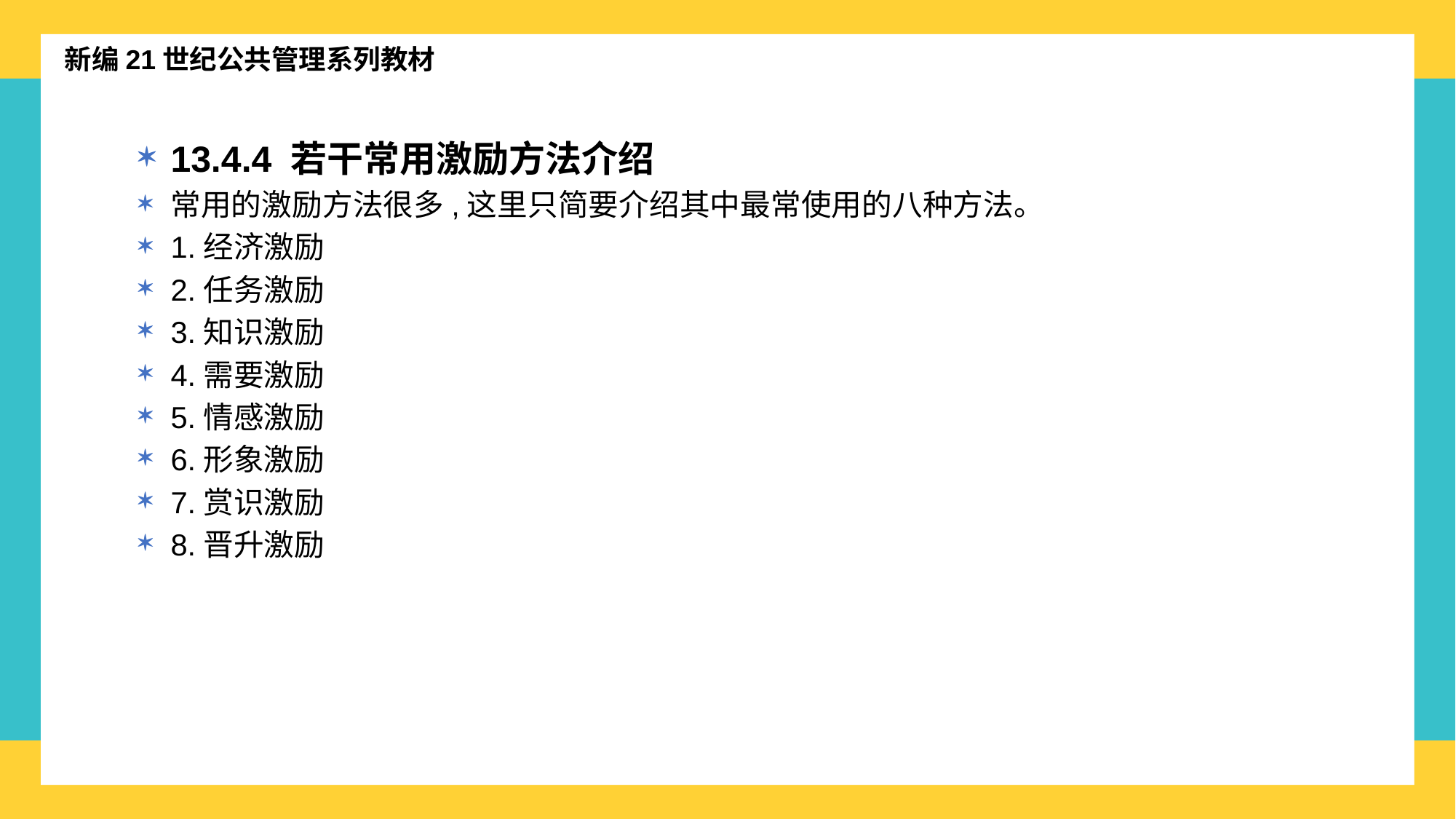

新编21世纪公共管理系列教材
13.4.4 若干常用激励方法介绍
常用的激励方法很多,这里只简要介绍其中最常使用的八种方法。
1.经济激励
2.任务激励
3.知识激励
4.需要激励
5.情感激励
6.形象激励
7.赏识激励
8.晋升激励